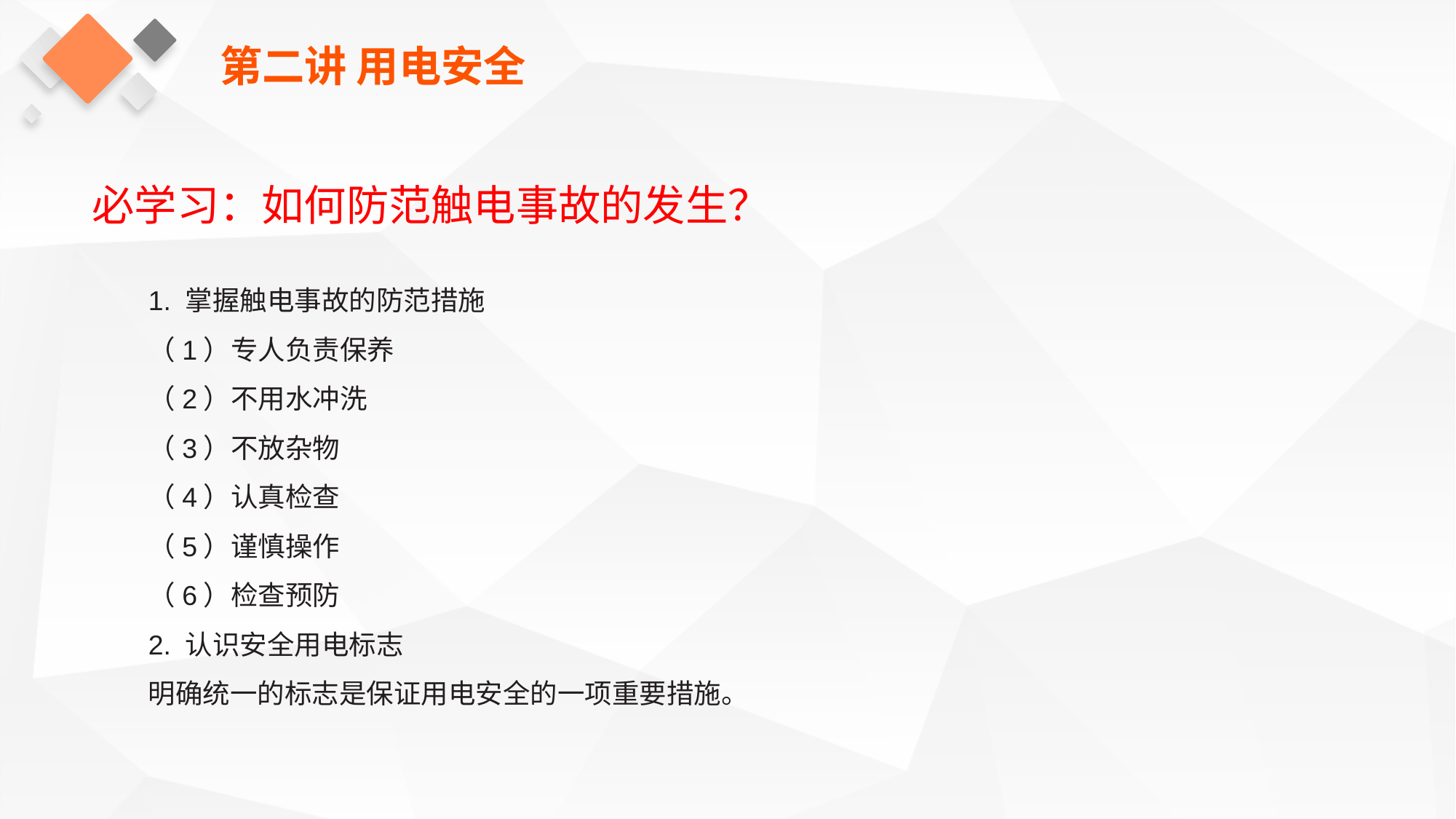

第二讲 用电安全
必学习：如何防范触电事故的发生？
1. 掌握触电事故的防范措施
（1）专人负责保养
（2）不用水冲洗
（3）不放杂物
（4）认真检查
（5）谨慎操作
（6）检查预防
2. 认识安全用电标志
明确统一的标志是保证用电安全的一项重要措施。